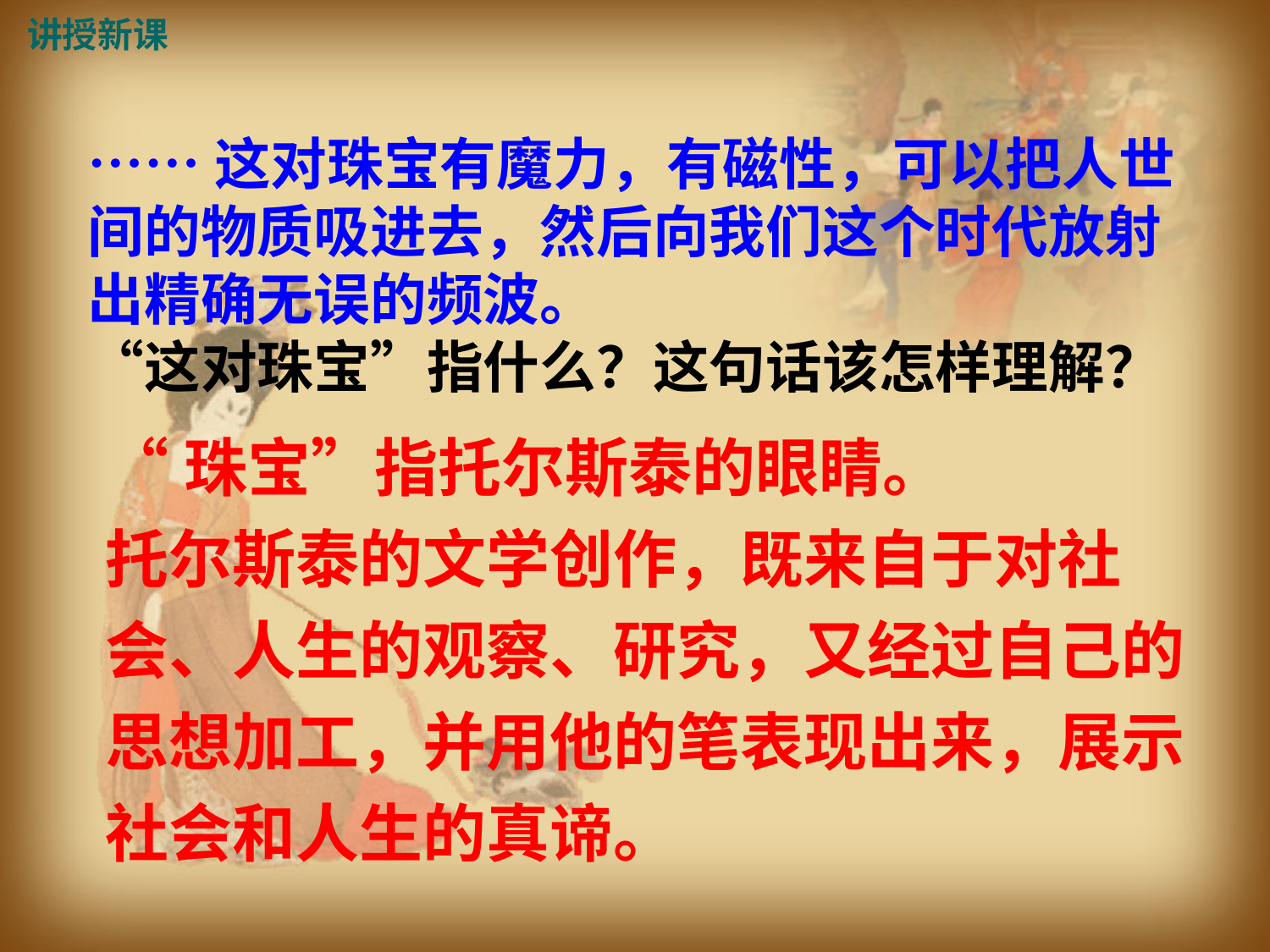

讲授新课
……这对珠宝有魔力，有磁性，可以把人世间的物质吸进去，然后向我们这个时代放射出精确无误的频波。
“这对珠宝”指什么？这句话该怎样理解？
“珠宝”指托尔斯泰的眼睛。
托尔斯泰的文学创作，既来自于对社会、人生的观察、研究，又经过自己的思想加工，并用他的笔表现出来，展示社会和人生的真谛。